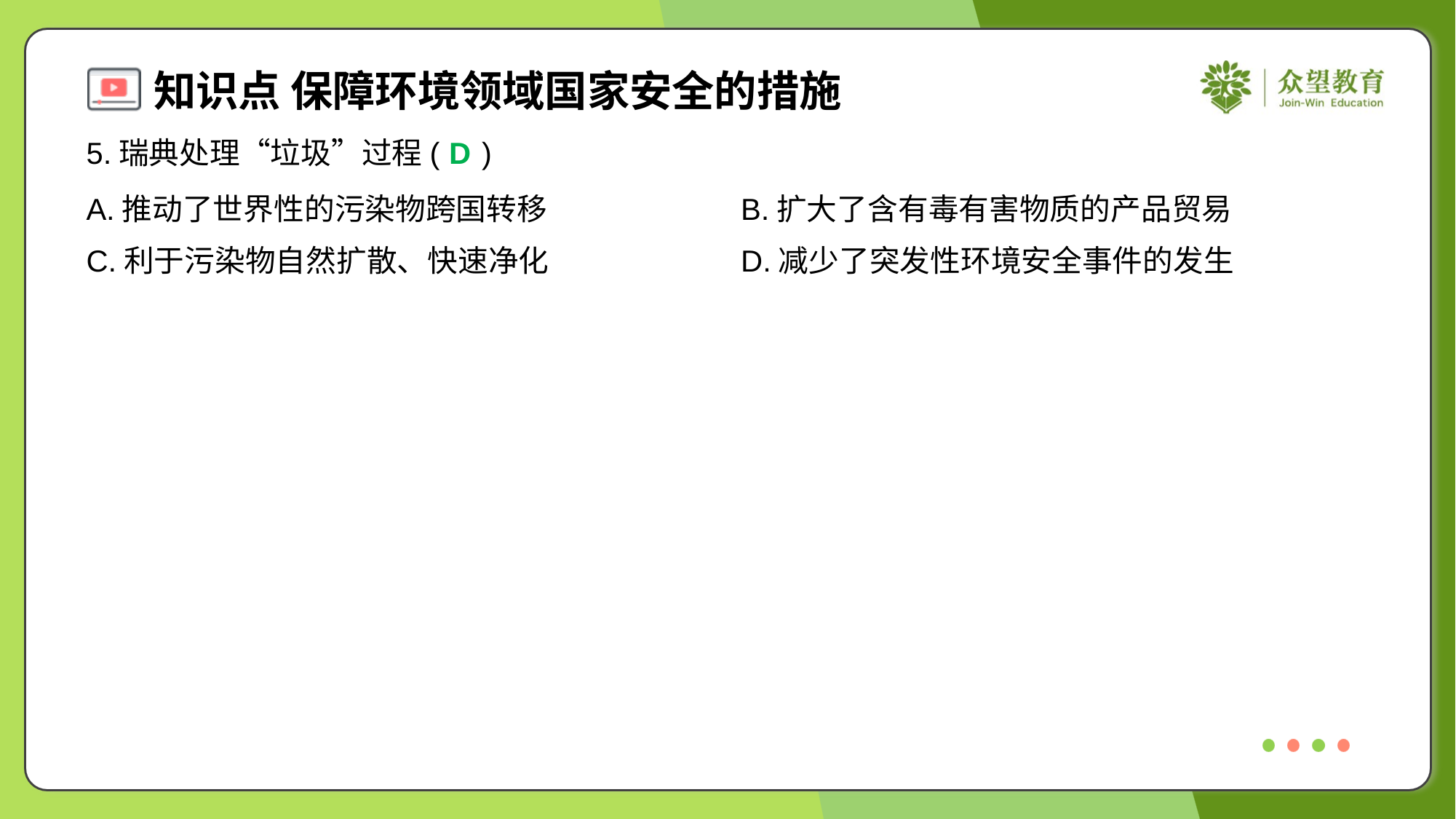

5.瑞典处理“垃圾”过程(     )
D
A.推动了世界性的污染物跨国转移	B.扩大了含有毒有害物质的产品贸易
C.利于污染物自然扩散、快速净化	D.减少了突发性环境安全事件的发生